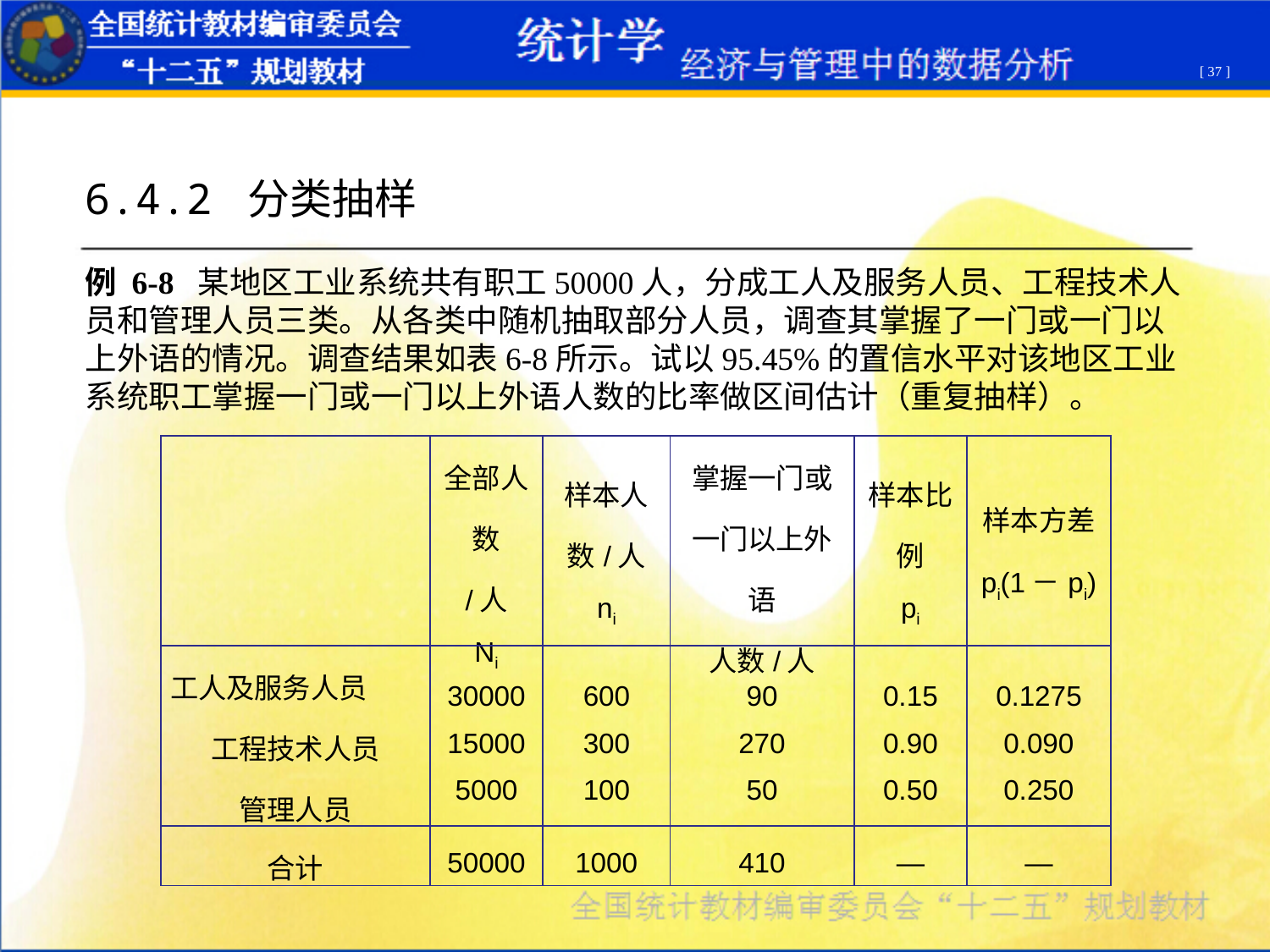

[ 37 ]
6.4.2 分类抽样
例 6-8  某地区工业系统共有职工50000人，分成工人及服务人员、工程技术人员和管理人员三类。从各类中随机抽取部分人员，调查其掌握了一门或一门以上外语的情况。调查结果如表6-8所示。试以95.45%的置信水平对该地区工业系统职工掌握一门或一门以上外语人数的比率做区间估计（重复抽样）。

|  | 全部人数 /人 Ni | 样本人数/人 ni | 掌握一门或一门以上外语 人数/人 | 样本比例 pi | 样本方差 pi(1－pi) |
| --- | --- | --- | --- | --- | --- |
| 工人及服务人员 工程技术人员 管理人员 | 30000 15000 5000 | 600 300 100 | 90 270 50 | 0.15 0.90 0.50 | 0.1275 0.090 0.250 |
| 合计 | 50000 | 1000 | 410 | — | — |